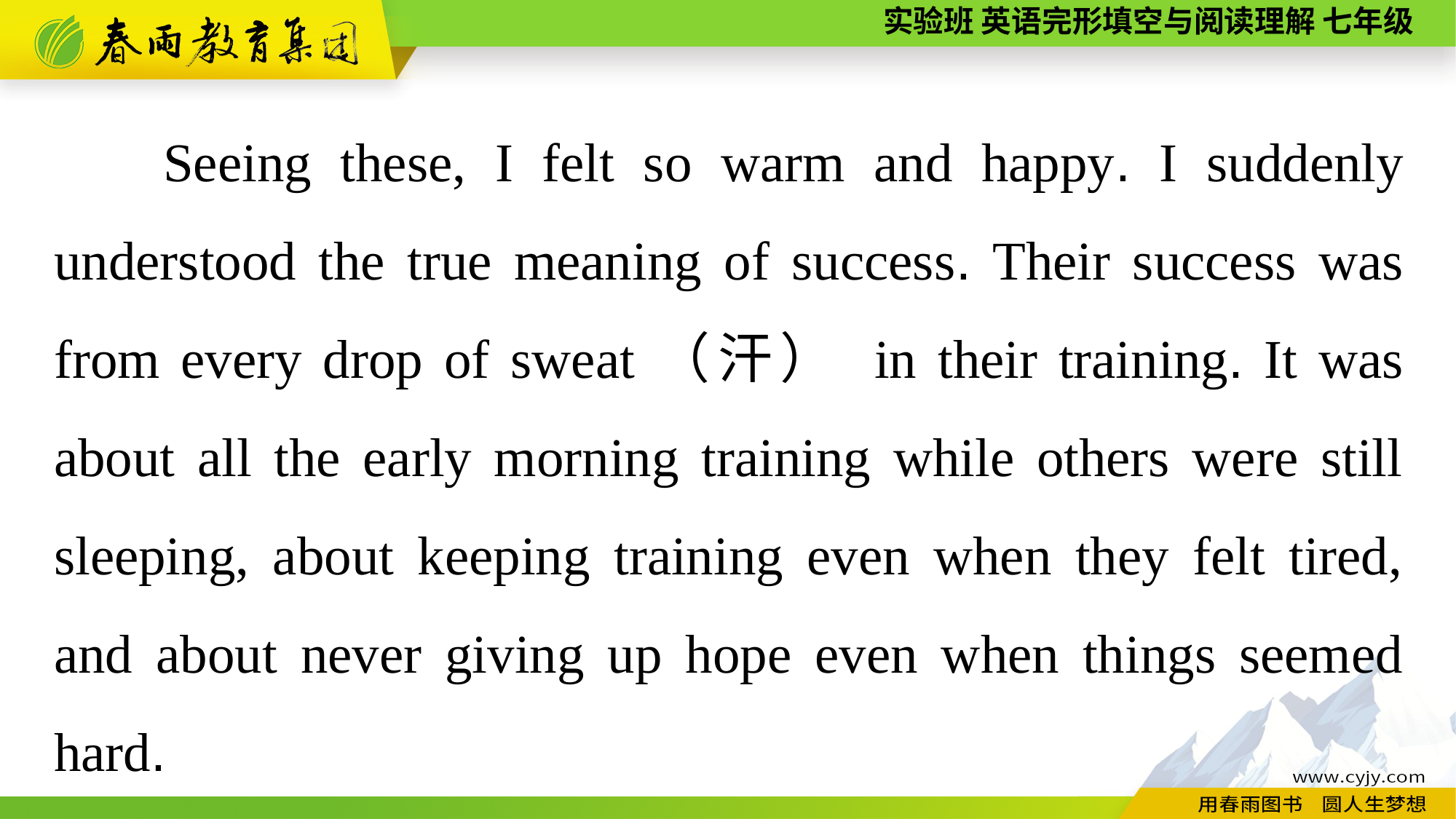

Seeing these, I felt so warm and happy. I suddenly understood the true meaning of success. Their success was from every drop of sweat（汗） in their training. It was about all the early morning training while others were still sleeping, about keeping training even when they felt tired, and about never giving up hope even when things seemed hard.